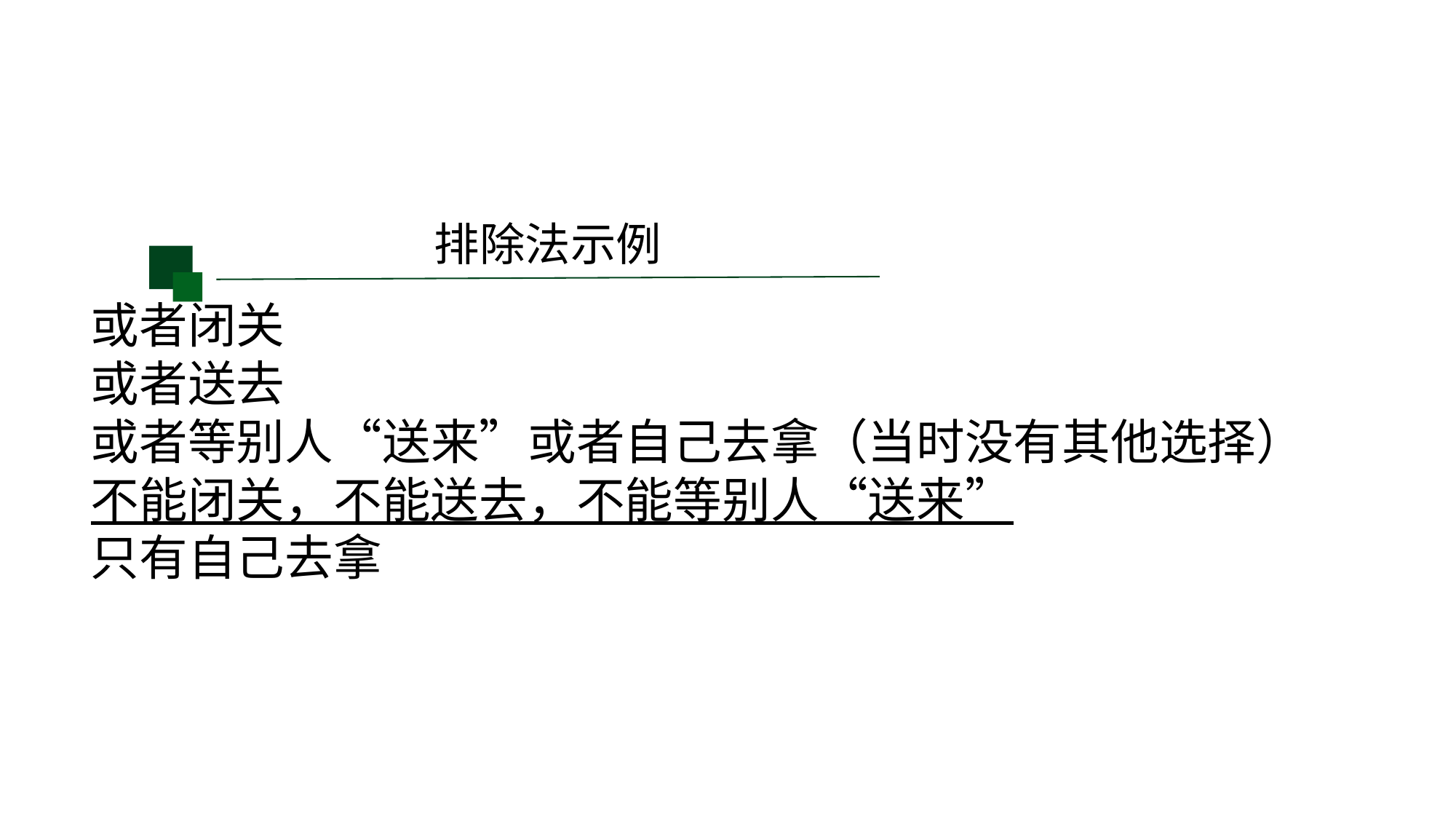

排除法示例

或者闭关
或者送去
或者等别人“送来”或者自己去拿（当时没有其他选择）
不能闭关，不能送去，不能等别人“送来”
只有自己去拿